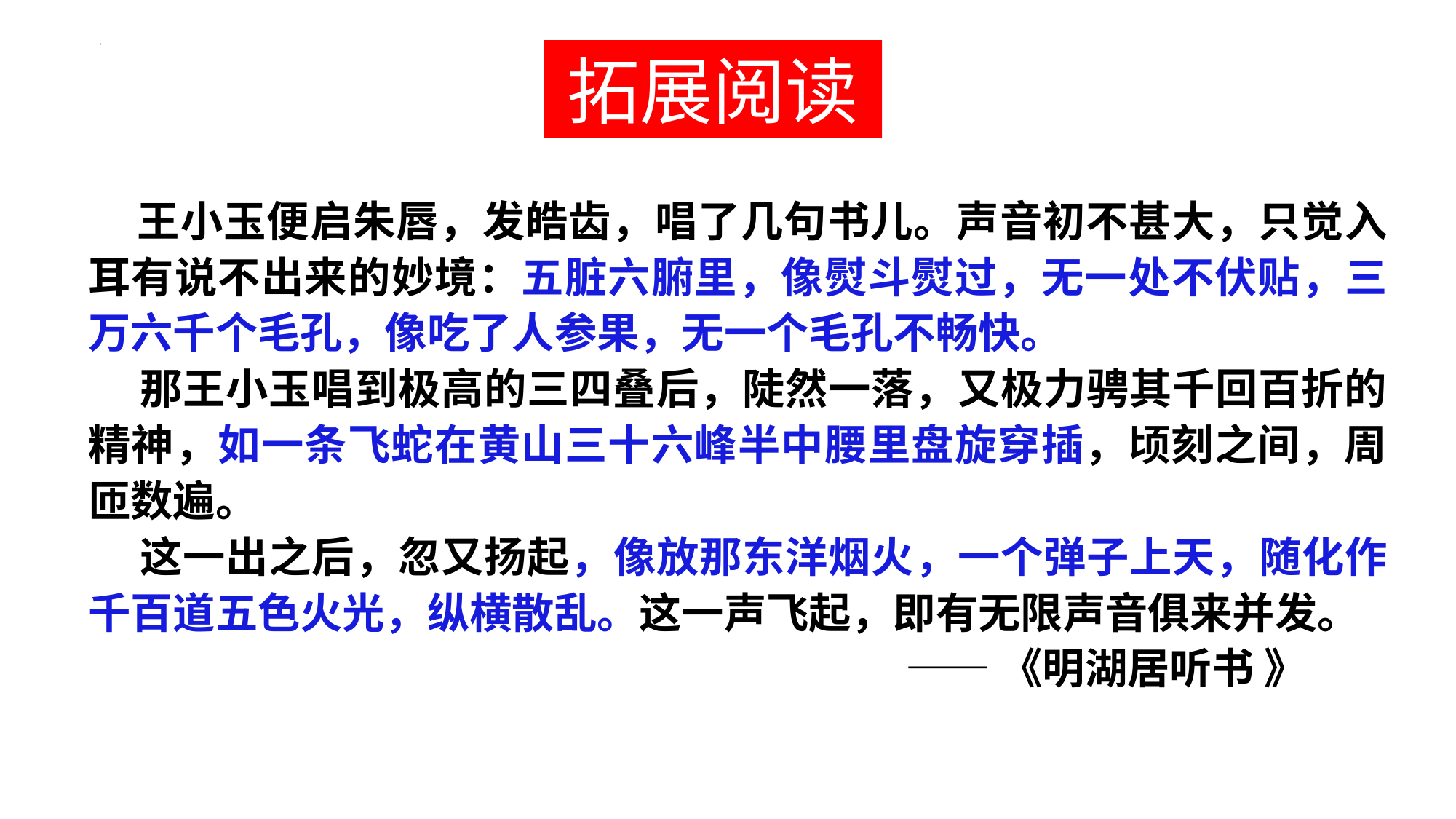

拓展阅读
    王小玉便启朱唇，发皓齿，唱了几句书儿。声音初不甚大，只觉入耳有说不出来的妙境：五脏六腑里，像熨斗熨过，无一处不伏贴，三万六千个毛孔，像吃了人参果，无一个毛孔不畅快。
    那王小玉唱到极高的三四叠后，陡然一落，又极力骋其千回百折的精神，如一条飞蛇在黄山三十六峰半中腰里盘旋穿插，顷刻之间，周匝数遍。
    这一出之后，忽又扬起，像放那东洋烟火，一个弹子上天，随化作千百道五色火光，纵横散乱。这一声飞起，即有无限声音俱来并发。
——《明湖居听书 》